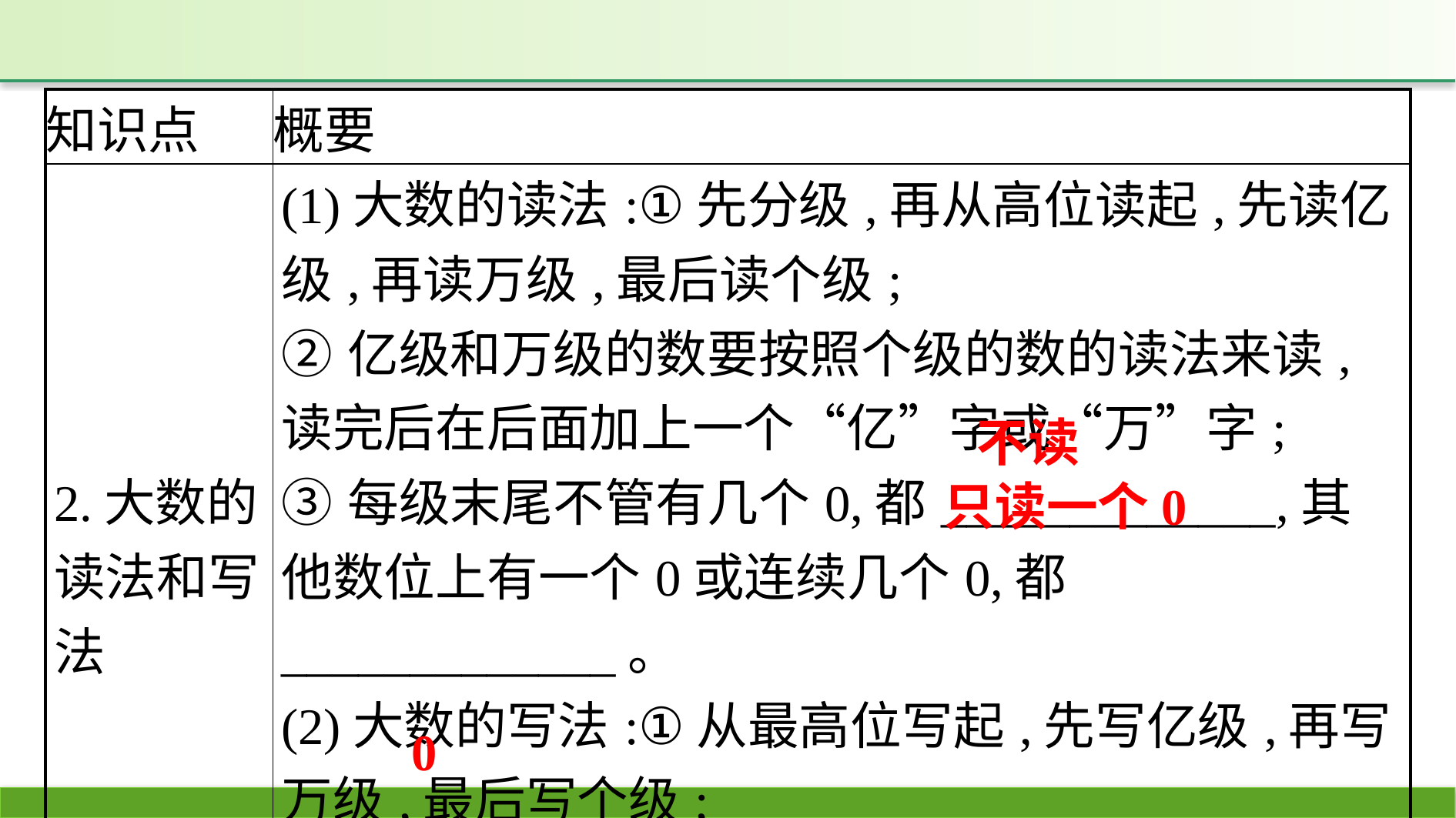

| 知识点 | 概要 |
| --- | --- |
| 2.大数的读法和写法 | (1)大数的读法:①先分级,再从高位读起,先读亿级,再读万级,最后读个级; ②亿级和万级的数要按照个级的数的读法来读,读完后在后面加上一个“亿”字或“万”字; ③每级末尾不管有几个0,都\_\_\_\_\_\_\_\_\_\_\_\_\_,其他数位上有一个0或连续几个0,都\_\_\_\_\_\_\_\_\_\_\_\_\_。  (2)大数的写法:①从最高位写起,先写亿级,再写万级,最后写个级; ②哪个数位上一个单位也没有,就在那个数位上写\_\_\_\_\_\_\_\_\_\_\_\_\_ |
不读
只读一个0
0